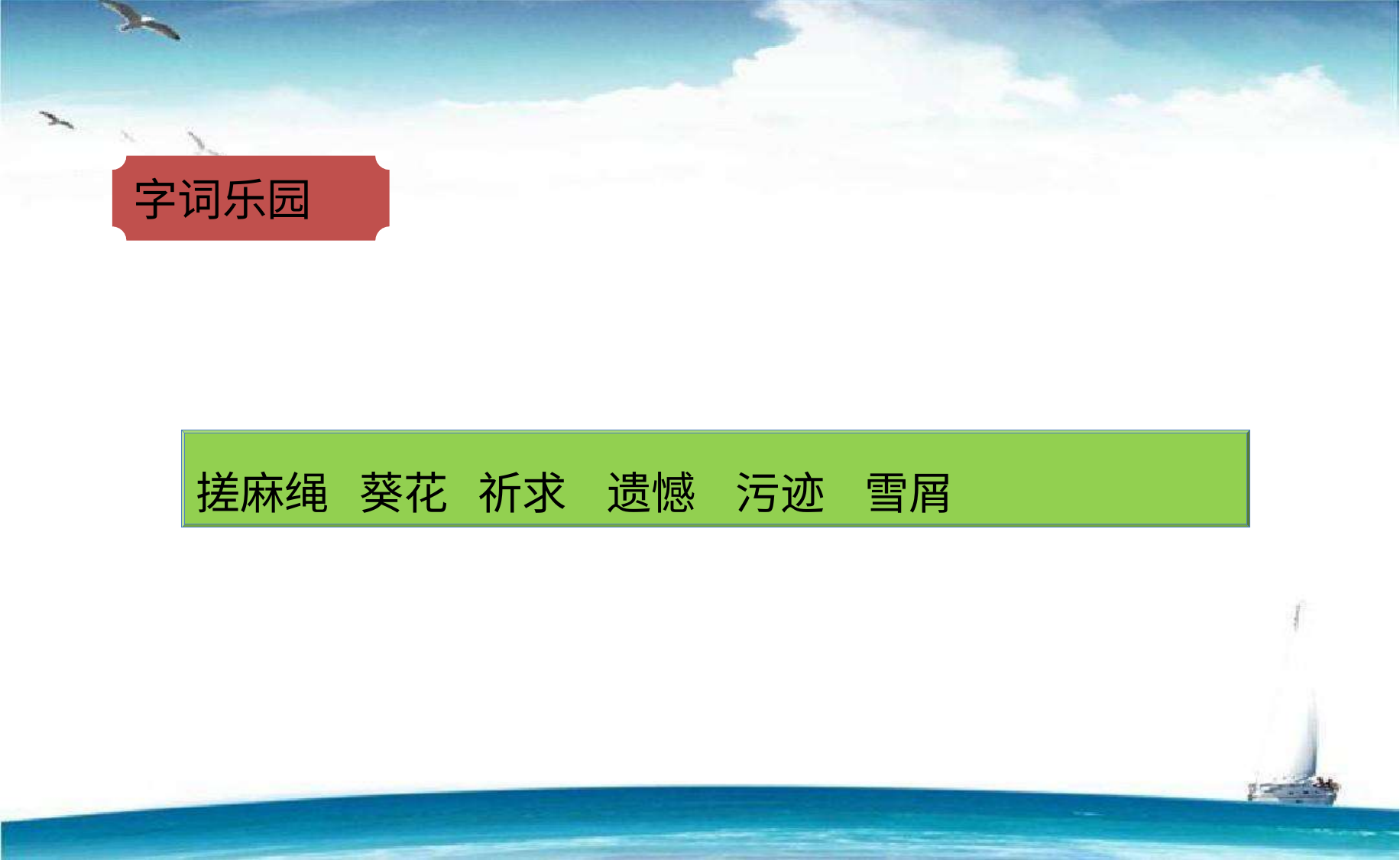

字词乐园

搓麻绳   葵花   祈求    遗憾    污迹    雪屑